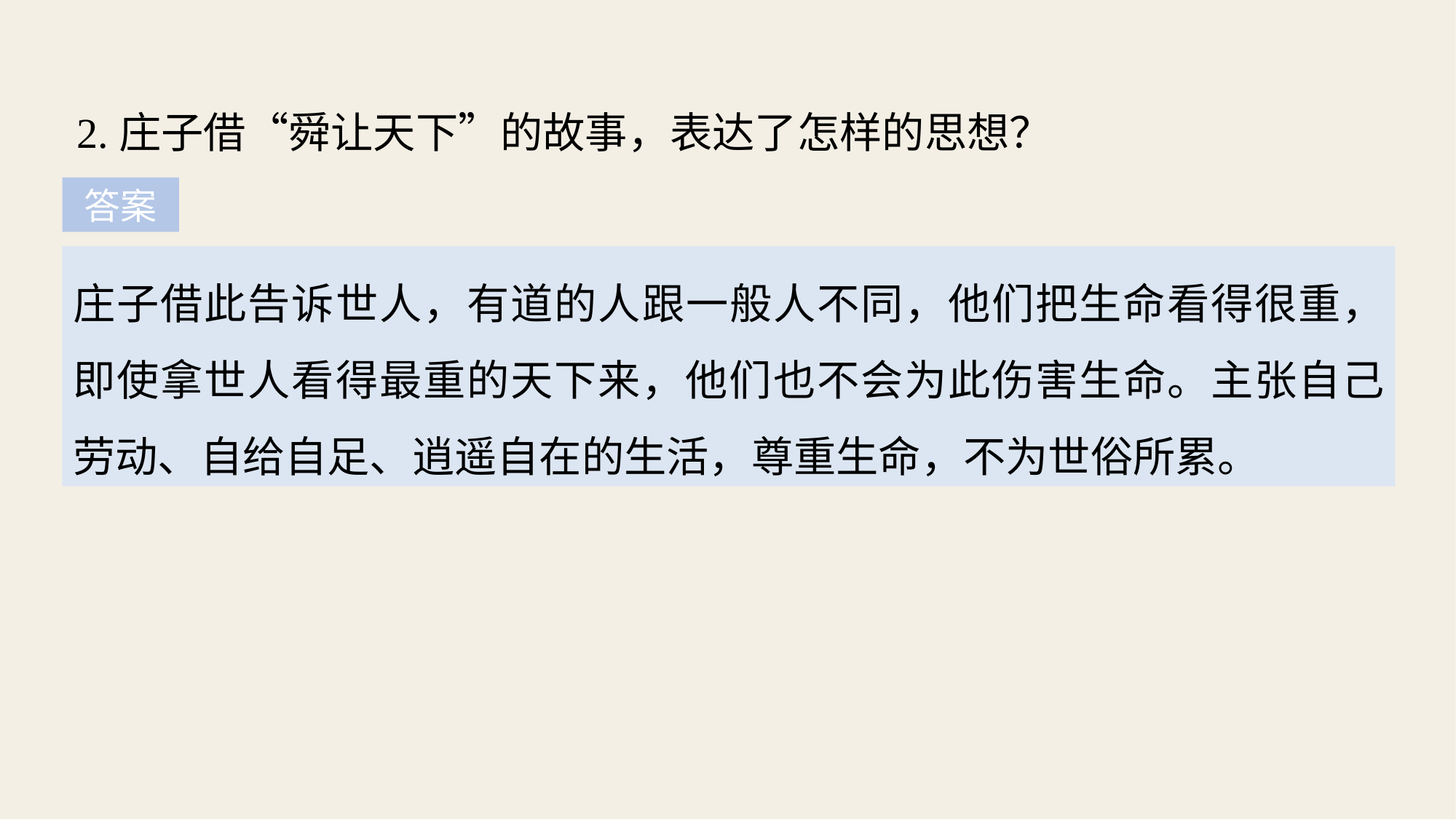

2.庄子借“舜让天下”的故事，表达了怎样的思想？
答案
庄子借此告诉世人，有道的人跟一般人不同，他们把生命看得很重，即使拿世人看得最重的天下来，他们也不会为此伤害生命。主张自己劳动、自给自足、逍遥自在的生活，尊重生命，不为世俗所累。